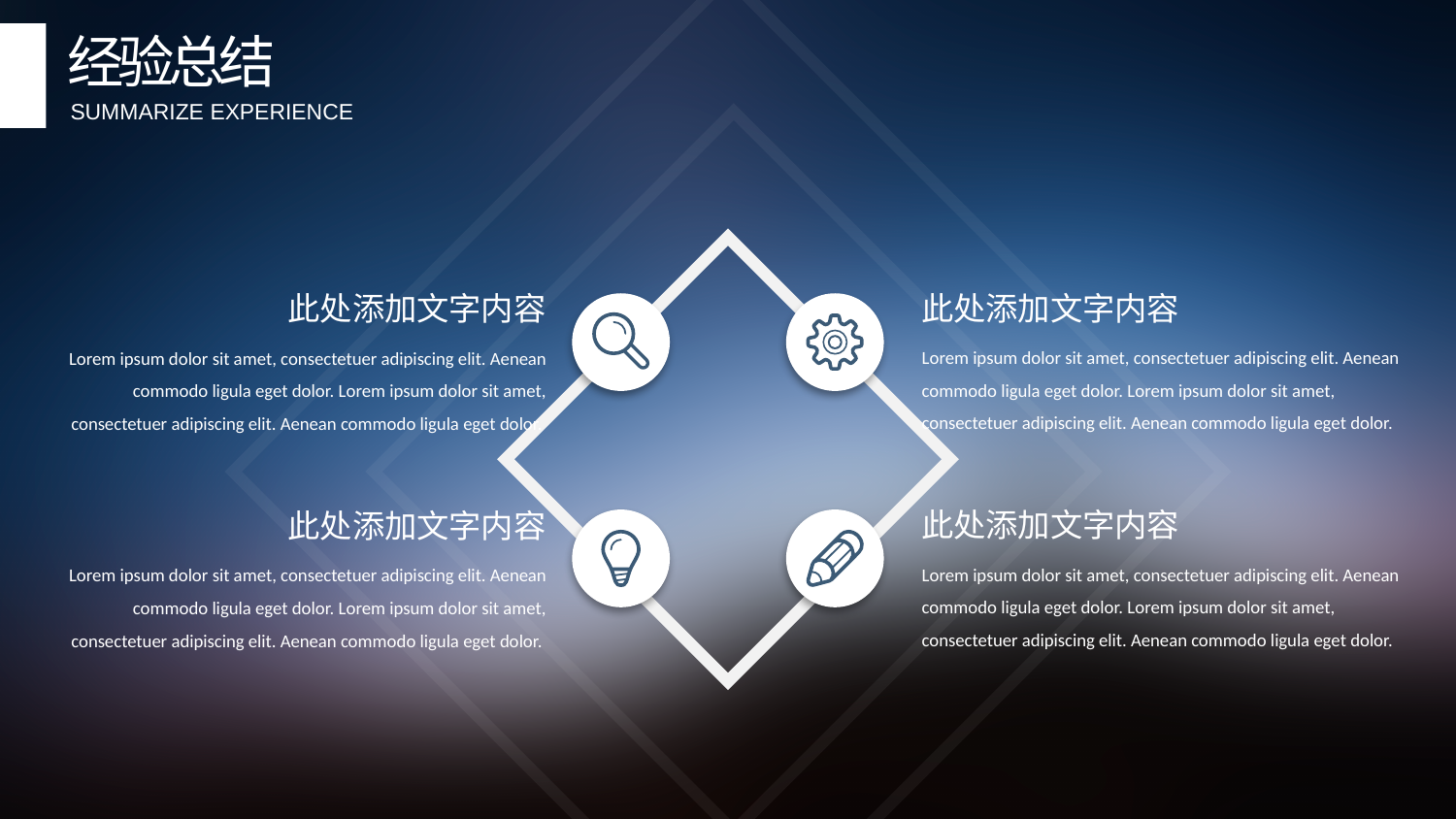

经验总结

SUMMARIZE EXPERIENCE

此处添加文字内容
此处添加文字内容

Lorem ipsum dolor sit amet, consectetuer adipiscing elit. Aenean commodo ligula eget dolor. Lorem ipsum dolor sit amet, consectetuer adipiscing elit. Aenean commodo ligula eget dolor.
Lorem ipsum dolor sit amet, consectetuer adipiscing elit. Aenean commodo ligula eget dolor. Lorem ipsum dolor sit amet, consectetuer adipiscing elit. Aenean commodo ligula eget dolor.
此处添加文字内容
此处添加文字内容

Lorem ipsum dolor sit amet, consectetuer adipiscing elit. Aenean commodo ligula eget dolor. Lorem ipsum dolor sit amet, consectetuer adipiscing elit. Aenean commodo ligula eget dolor.
Lorem ipsum dolor sit amet, consectetuer adipiscing elit. Aenean commodo ligula eget dolor. Lorem ipsum dolor sit amet, consectetuer adipiscing elit. Aenean commodo ligula eget dolor.